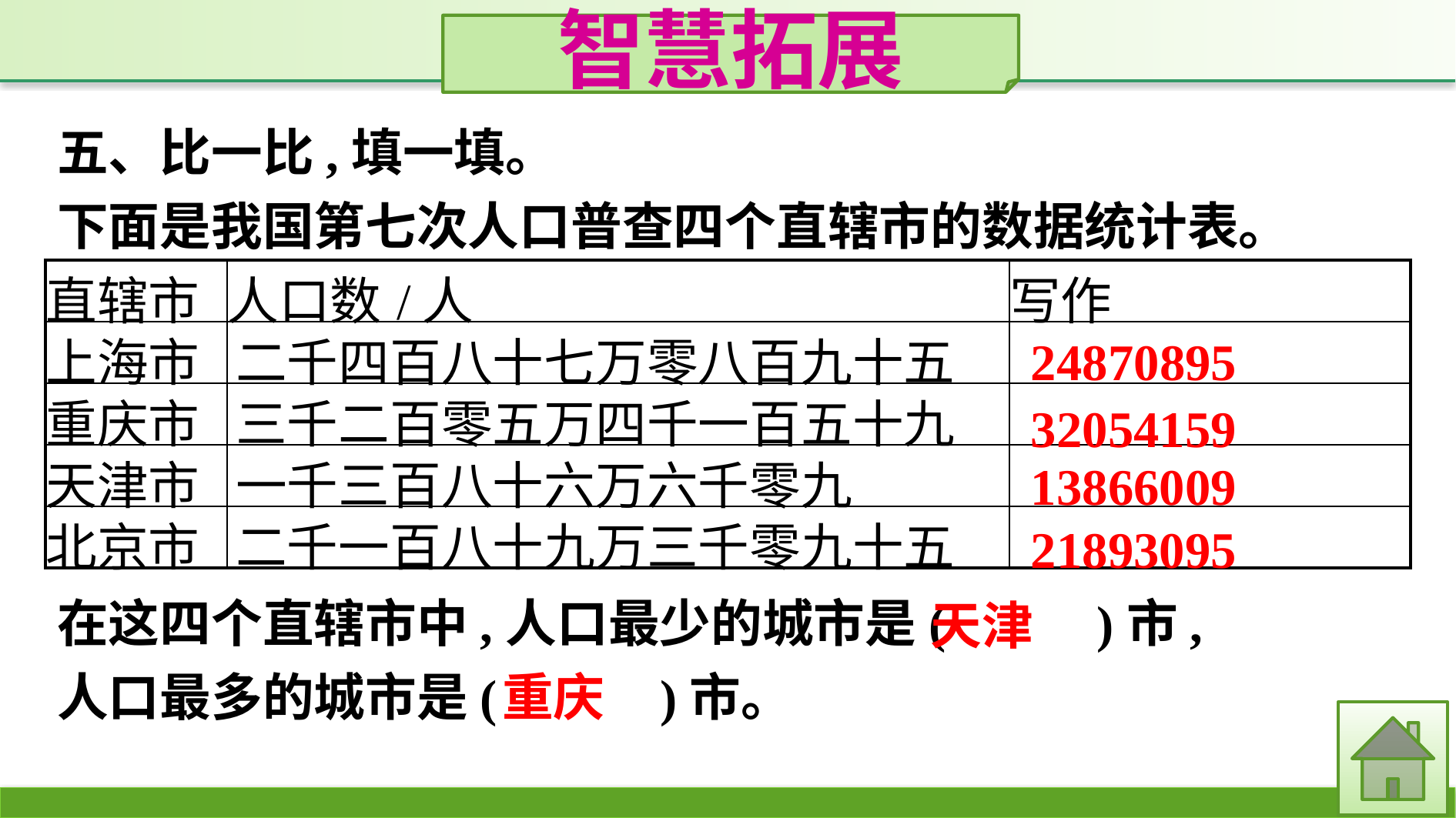

智慧拓展
五、比一比,填一填。
下面是我国第七次人口普查四个直辖市的数据统计表。
| 直辖市 | 人口数/人 | 写作 |
| --- | --- | --- |
| 上海市 | 二千四百八十七万零八百九十五 |  |
| 重庆市 | 三千二百零五万四千一百五十九 |  |
| 天津市 | 一千三百八十六万六千零九 |  |
| 北京市 | 二千一百八十九万三千零九十五 |  |
24870895
32054159
13866009
21893095
在这四个直辖市中,人口最少的城市是(　　  )市,
人口最多的城市是(　   　)市。
天津
重庆